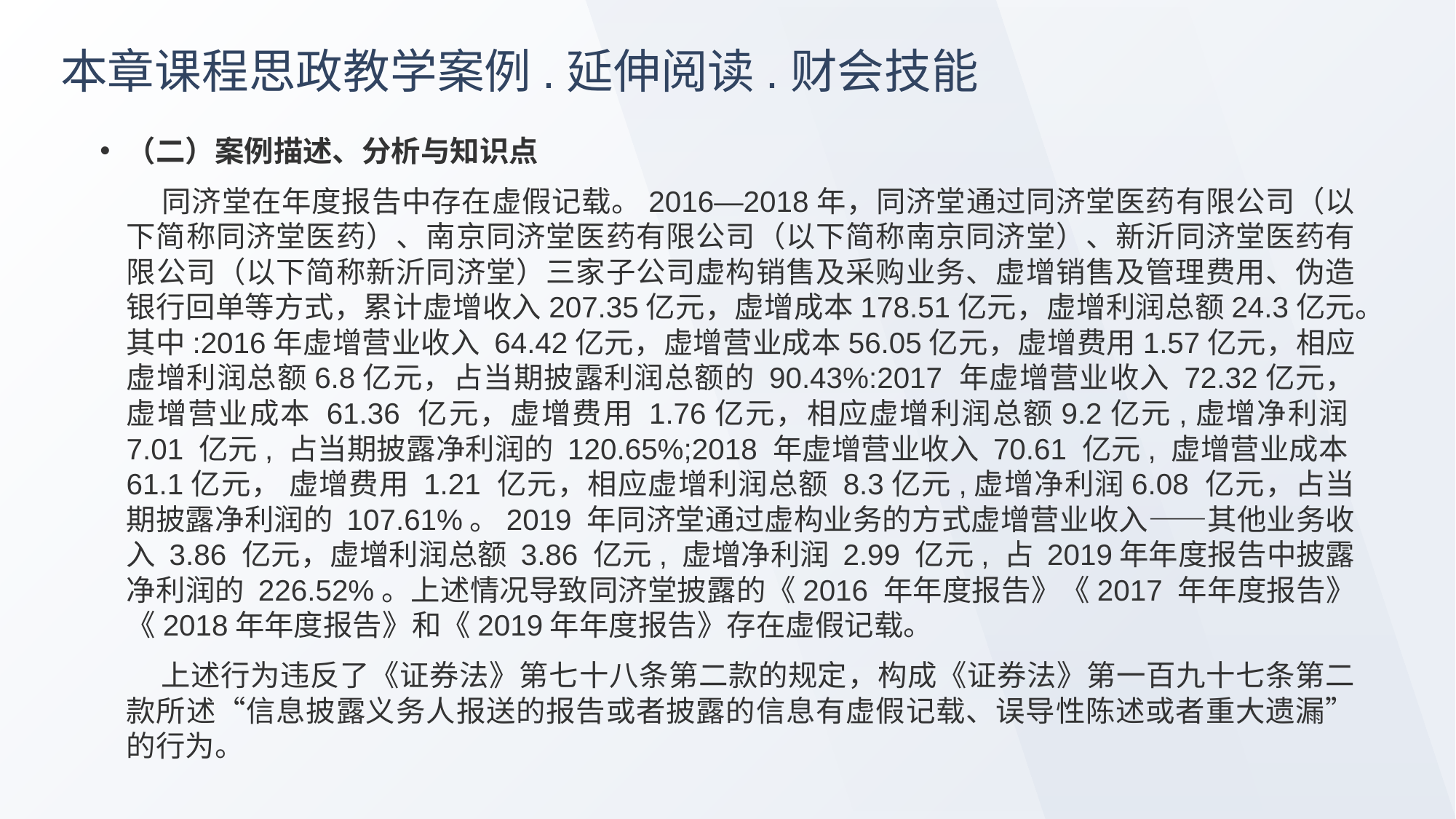

# 本章课程思政教学案例.延伸阅读.财会技能
（二）案例描述、分析与知识点
    同济堂在年度报告中存在虚假记载。2016—2018年，同济堂通过同济堂医药有限公司（以下简称同济堂医药）、南京同济堂医药有限公司（以下简称南京同济堂）、新沂同济堂医药有限公司（以下简称新沂同济堂）三家子公司虚构销售及采购业务、虚增销售及管理费用、伪造银行回单等方式，累计虚增收入207.35亿元，虚增成本178.51亿元，虚增利润总额24.3亿元。其中:2016年虚增营业收入 64.42亿元，虚增营业成本56.05亿元，虚增费用1.57亿元，相应虚增利润总额6.8亿元，占当期披露利润总额的 90.43%:2017 年虚增营业收入 72.32亿元，虚增营业成本 61.36 亿元，虚增费用 1.76亿元，相应虚增利润总额9.2亿元,虚增净利润7.01 亿元, 占当期披露净利润的 120.65%;2018 年虚增营业收入 70.61 亿元, 虚增营业成本61.1亿元， 虚增费用 1.21 亿元，相应虚增利润总额 8.3亿元,虚增净利润6.08 亿元，占当期披露净利润的 107.61%。2019 年同济堂通过虚构业务的方式虚增营业收入——其他业务收入 3.86 亿元，虚增利润总额 3.86 亿元, 虚增净利润 2.99 亿元, 占 2019年年度报告中披露净利润的 226.52%。上述情况导致同济堂披露的《2016 年年度报告》《2017 年年度报告》《2018年年度报告》和《2019年年度报告》存在虚假记载。
    上述行为违反了《证券法》第七十八条第二款的规定，构成《证券法》第一百九十七条第二款所述“信息披露义务人报送的报告或者披露的信息有虚假记载、误导性陈述或者重大遗漏”的行为。